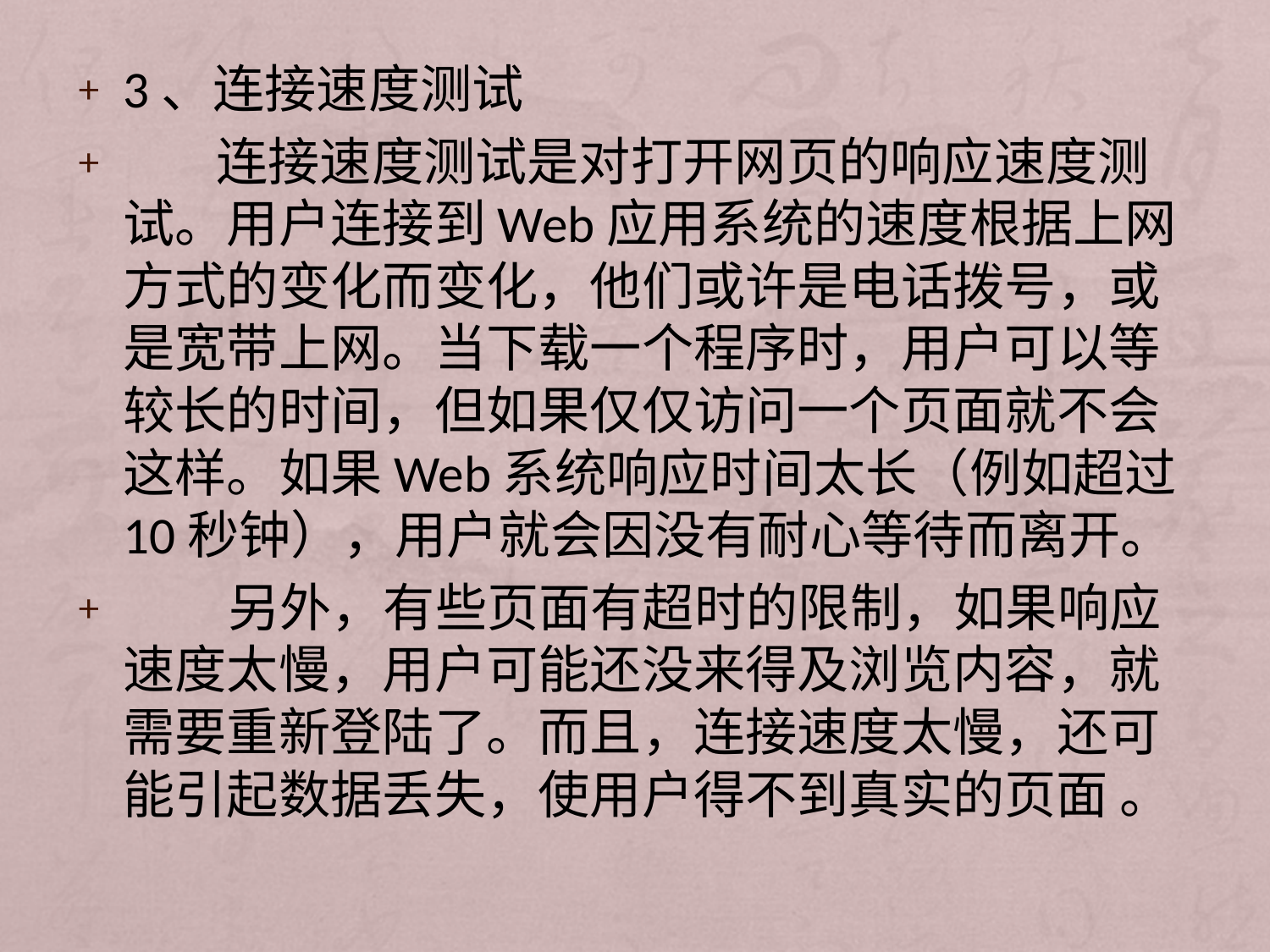

3、连接速度测试
       连接速度测试是对打开网页的响应速度测试。用户连接到Web应用系统的速度根据上网方式的变化而变化，他们或许是电话拨号，或是宽带上网。当下载一个程序时，用户可以等较长的时间，但如果仅仅访问一个页面就不会这样。如果Web系统响应时间太长（例如超过10秒钟），用户就会因没有耐心等待而离开。
        另外，有些页面有超时的限制，如果响应速度太慢，用户可能还没来得及浏览内容，就需要重新登陆了。而且，连接速度太慢，还可能引起数据丢失，使用户得不到真实的页面 。